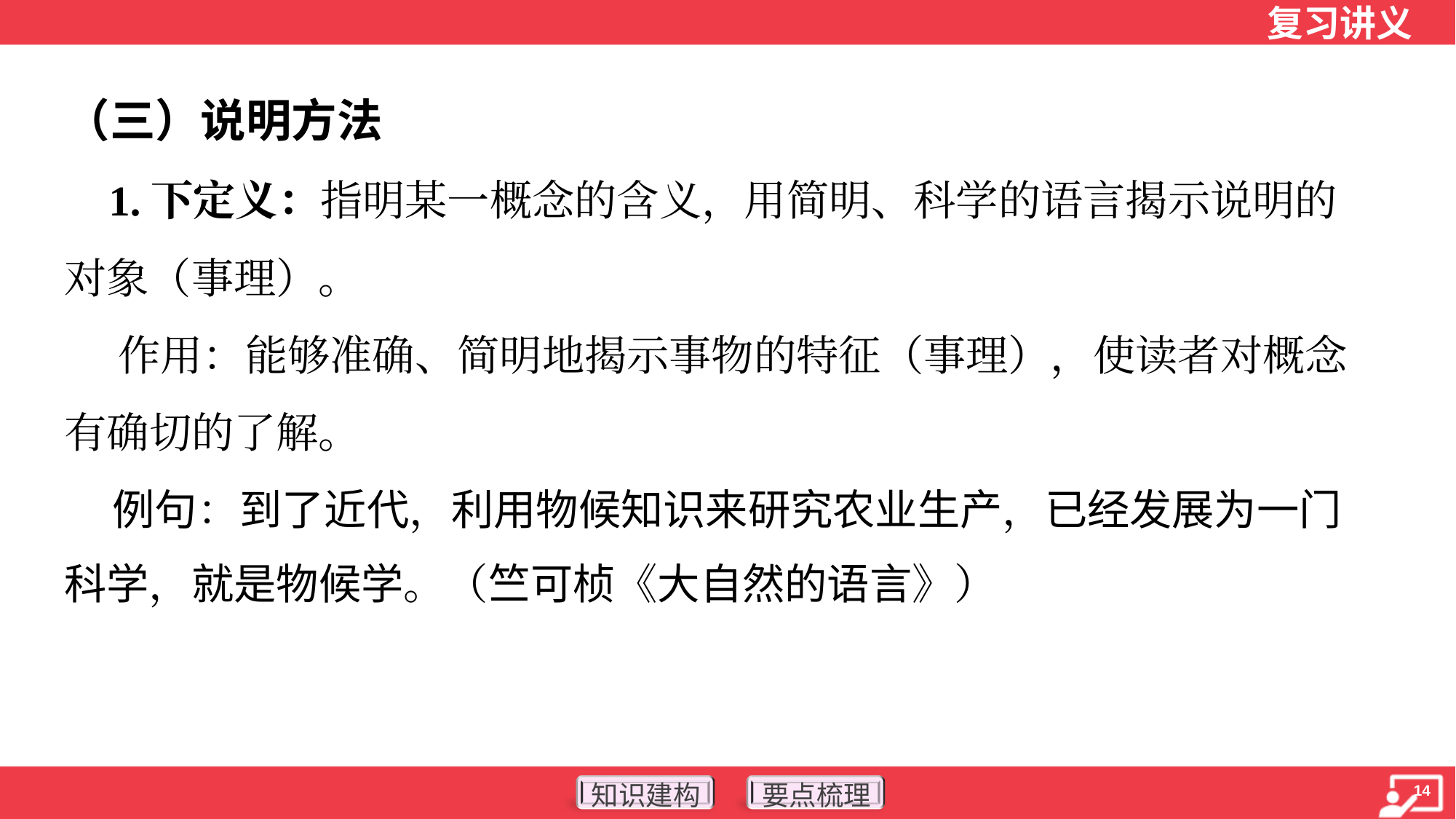

（三）说明方法
    1.下定义：指明某一概念的含义，用简明、科学的语言揭示说明的
对象（事理）。
    作用：能够准确、简明地揭示事物的特征（事理），使读者对概念
有确切的了解。
    例句：到了近代，利用物候知识来研究农业生产，已经发展为一门
科学，就是物候学。（竺可桢《大自然的语言》）